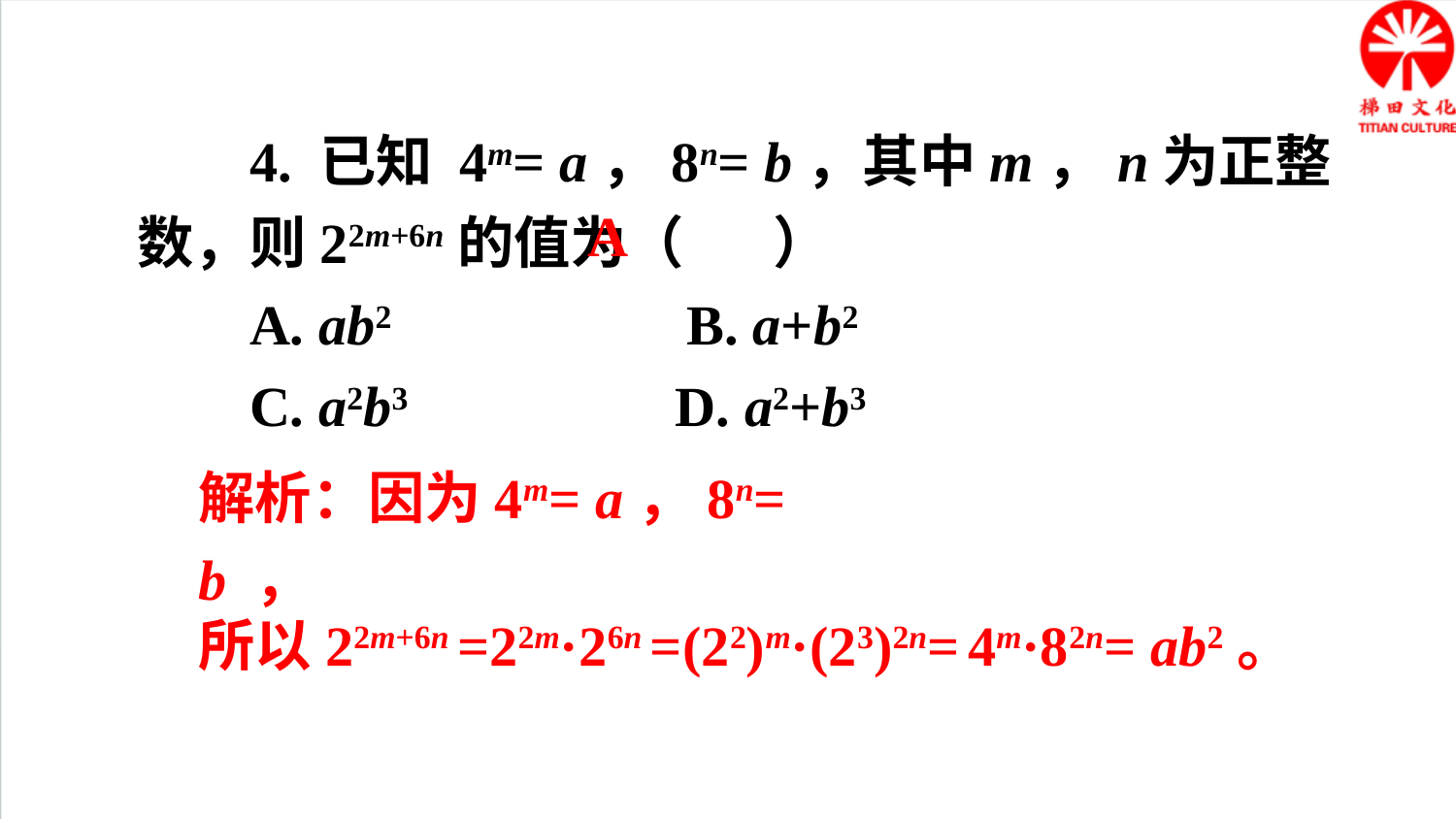

4. 已知 4m= a，8n= b，其中m，n为正整数，则22m+6n的值为（       ）
        A. ab2                     B. a+b2
        C. a2b3                   D. a2+b3
A
解析：因为4m= a，8n= b ，
所以22m+6n =22m·26n =(22)m·(23)2n= 4m·82n= ab2。